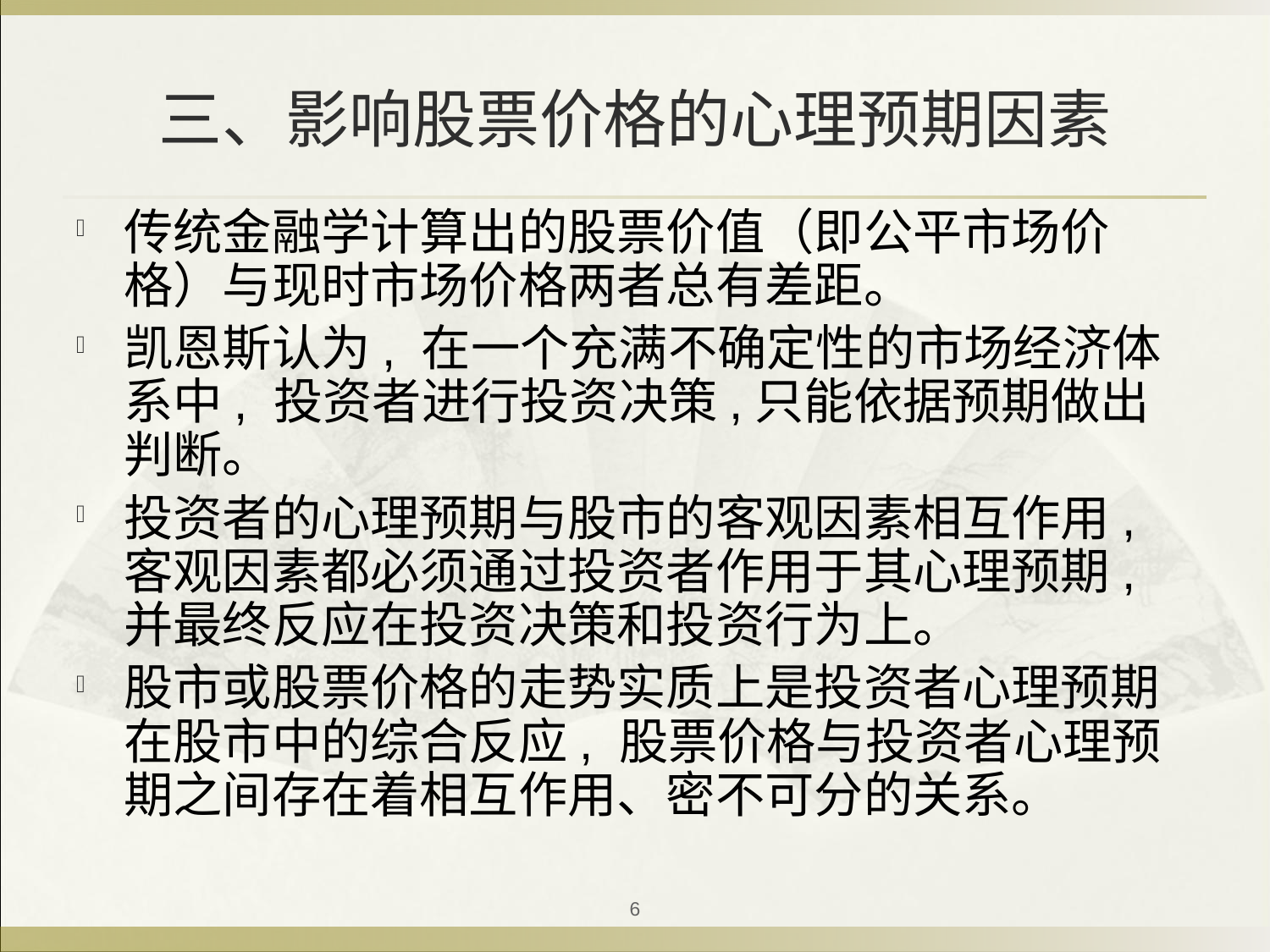

# 三、影响股票价格的心理预期因素
传统金融学计算出的股票价值（即公平市场价格）与现时市场价格两者总有差距。
凯恩斯认为, 在一个充满不确定性的市场经济体系中, 投资者进行投资决策,只能依据预期做出判断。
投资者的心理预期与股市的客观因素相互作用, 客观因素都必须通过投资者作用于其心理预期, 并最终反应在投资决策和投资行为上。
股市或股票价格的走势实质上是投资者心理预期在股市中的综合反应, 股票价格与投资者心理预期之间存在着相互作用、密不可分的关系。

6